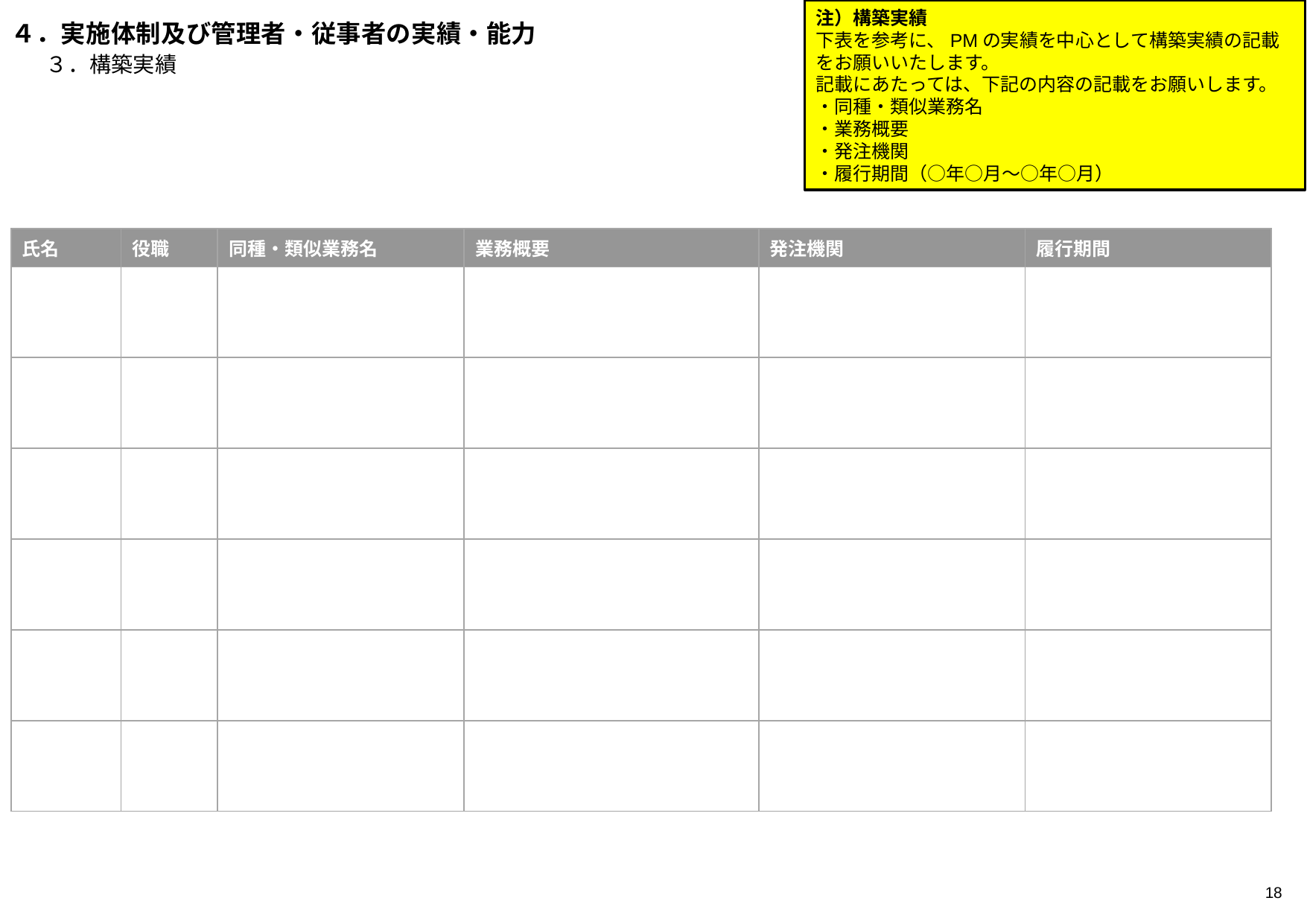

注）構築実績
下表を参考に、PMの実績を中心として構築実績の記載をお願いいたします。
記載にあたっては、下記の内容の記載をお願いします。
・同種・類似業務名
・業務概要
・発注機関
・履行期間（○年○月～○年○月）
# ４．実施体制及び管理者・従事者の実績・能力
３．構築実績
| 氏名 | 役職 | 同種・類似業務名 | 業務概要 | 発注機関 | 履行期間 |
| --- | --- | --- | --- | --- | --- |
|  |  |  |  |  |  |
|  |  |  |  |  |  |
|  |  |  |  |  |  |
|  |  |  |  |  |  |
|  |  |  |  |  |  |
|  |  |  |  |  |  |